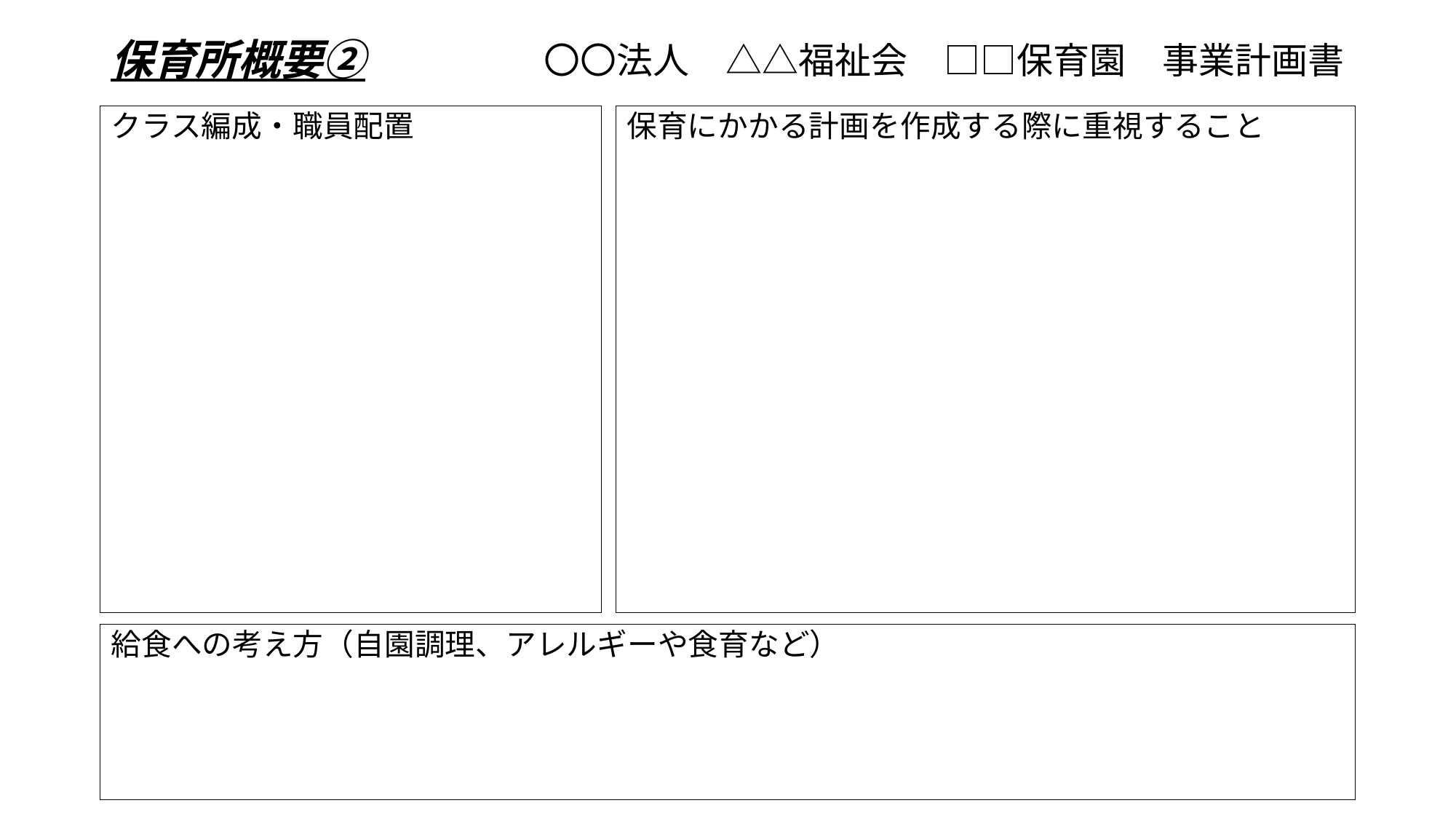

保育所概要➁
# 〇〇法人　△△福祉会　□□保育園　事業計画書
クラス編成・職員配置
保育にかかる計画を作成する際に重視すること
給食への考え方（自園調理、アレルギーや食育など）